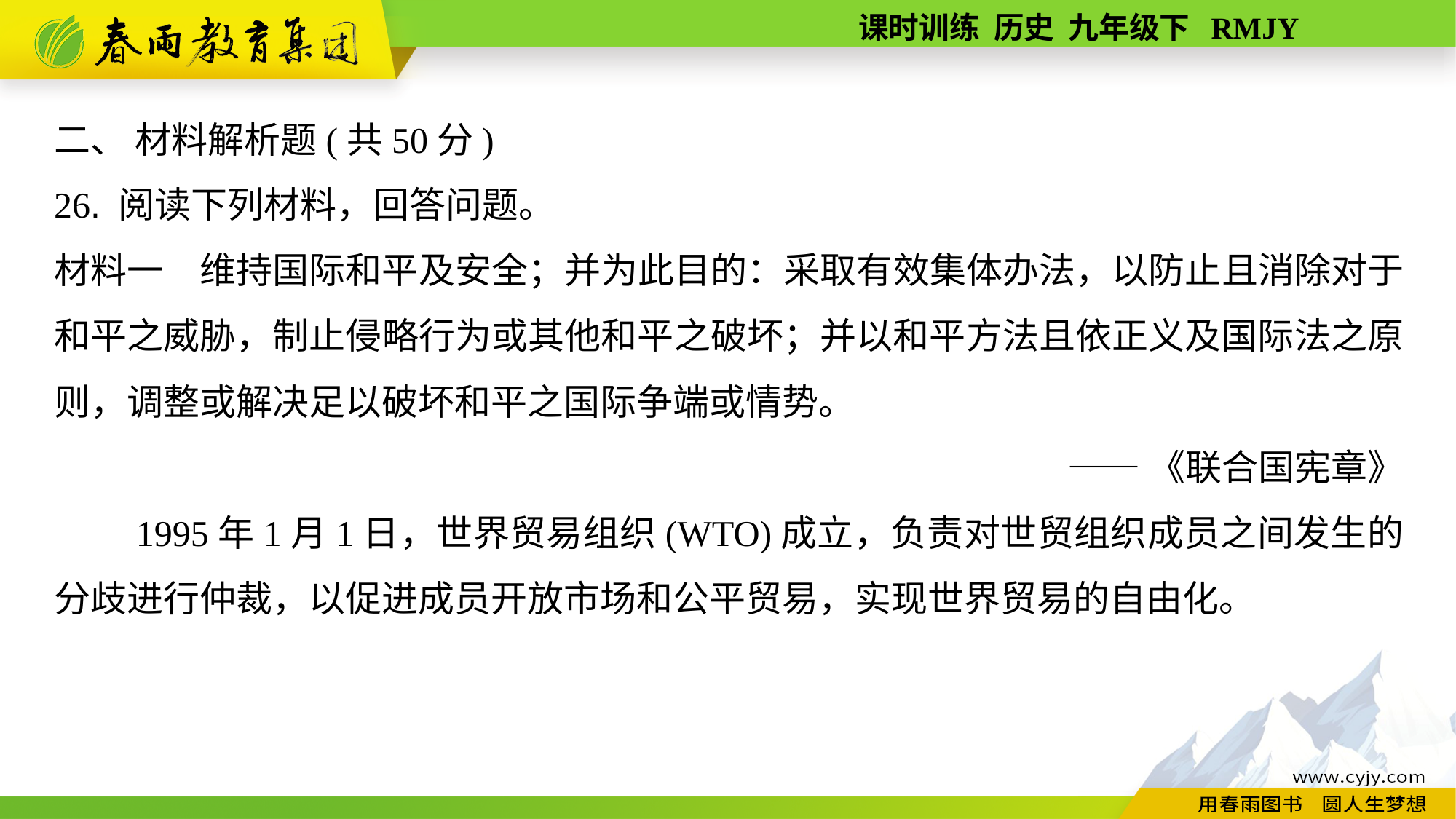

二、 材料解析题(共50分)
26. 阅读下列材料，回答问题。
材料一　维持国际和平及安全；并为此目的：采取有效集体办法，以防止且消除对于和平之威胁，制止侵略行为或其他和平之破坏；并以和平方法且依正义及国际法之原则，调整或解决足以破坏和平之国际争端或情势。
——《联合国宪章》
　　1995年1月1日，世界贸易组织(WTO)成立，负责对世贸组织成员之间发生的分歧进行仲裁，以促进成员开放市场和公平贸易，实现世界贸易的自由化。